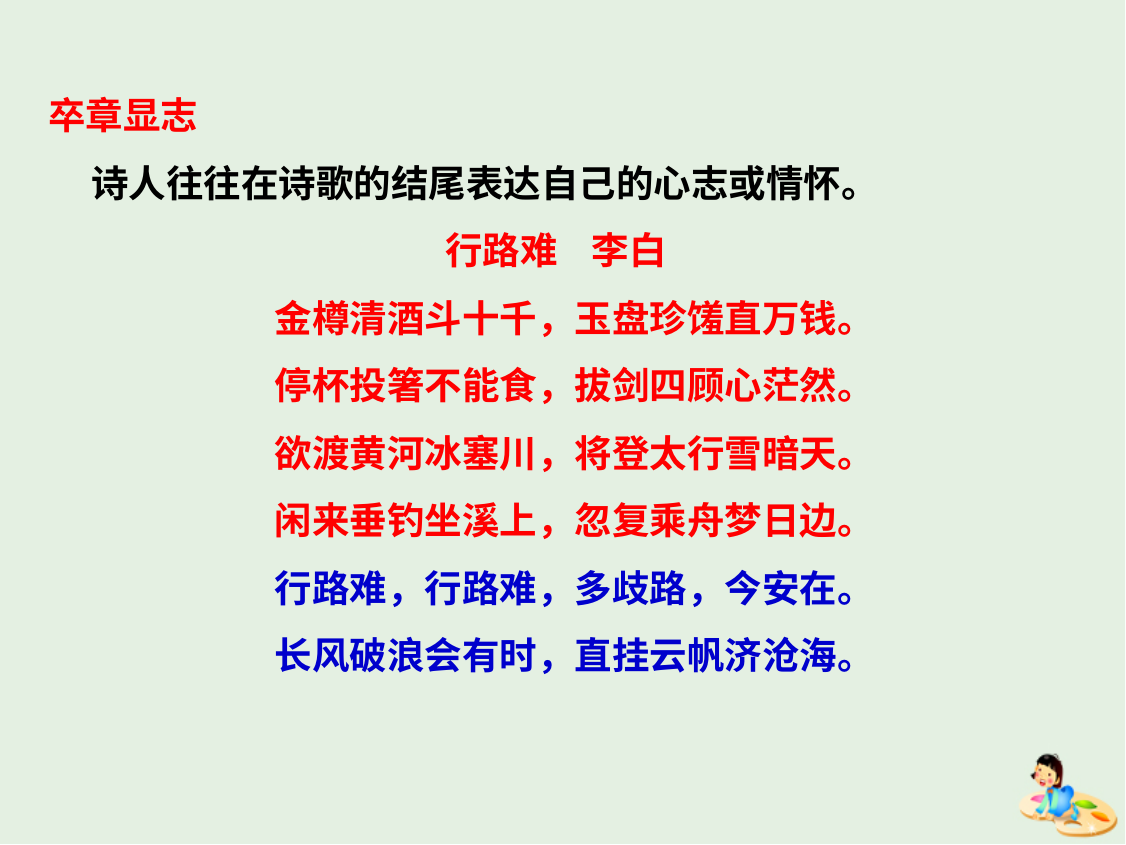

卒章显志
    诗人往往在诗歌的结尾表达自己的心志或情怀。
行路难    李白
金樽清酒斗十千，玉盘珍馐直万钱。
停杯投箸不能食，拔剑四顾心茫然。
欲渡黄河冰塞川，将登太行雪暗天。
闲来垂钓坐溪上，忽复乘舟梦日边。
行路难，行路难，多歧路，今安在。
长风破浪会有时，直挂云帆济沧海。